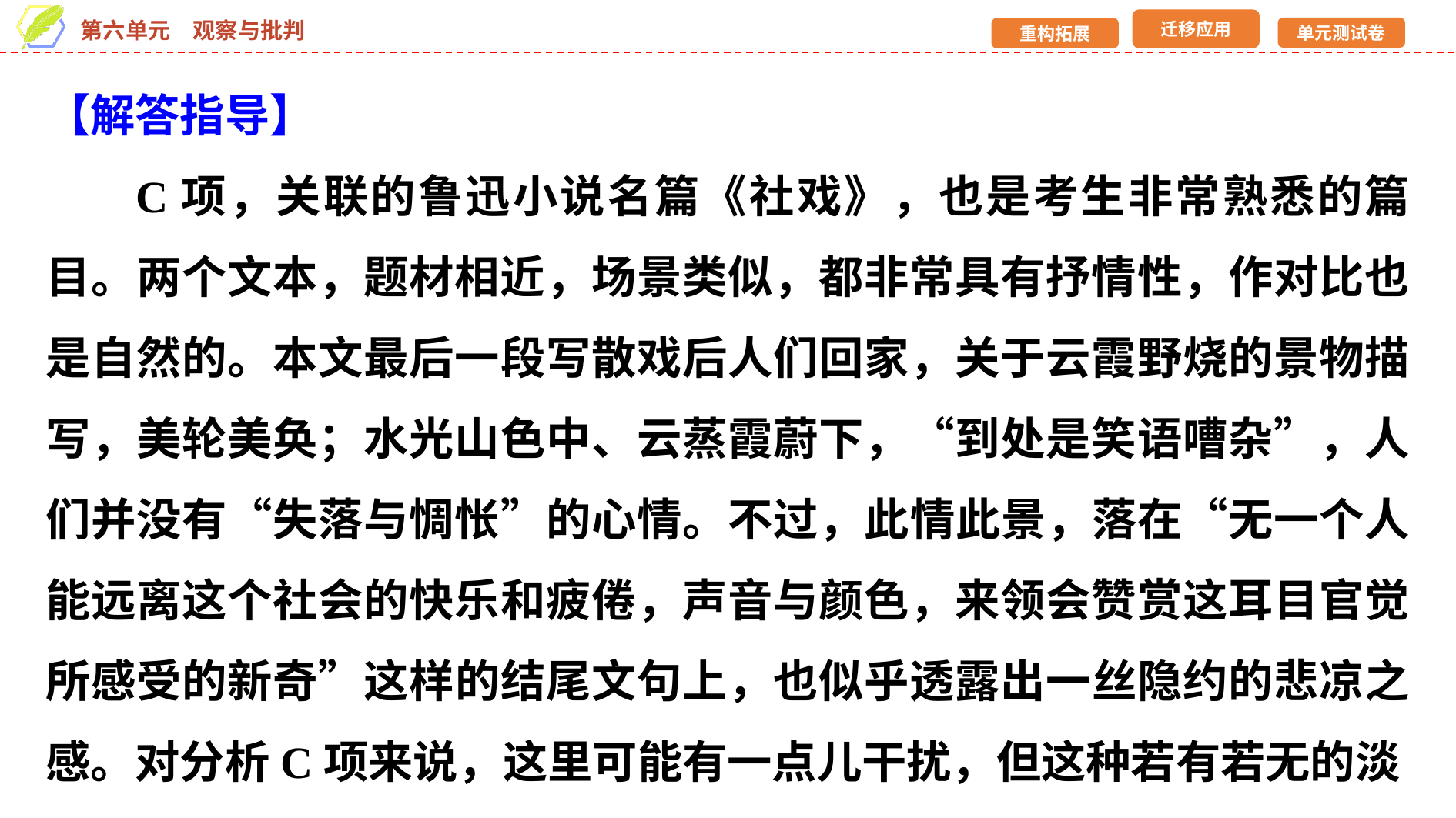

【解答指导】
C项，关联的鲁迅小说名篇《社戏》，也是考生非常熟悉的篇目。两个文本，题材相近，场景类似，都非常具有抒情性，作对比也是自然的。本文最后一段写散戏后人们回家，关于云霞野烧的景物描写，美轮美奂；水光山色中、云蒸霞蔚下，“到处是笑语嘈杂”，人们并没有“失落与惆怅”的心情。不过，此情此景，落在“无一个人能远离这个社会的快乐和疲倦，声音与颜色，来领会赞赏这耳目官觉所感受的新奇”这样的结尾文句上，也似乎透露出一丝隐约的悲凉之感。对分析C项来说，这里可能有一点儿干扰，但这种若有若无的淡